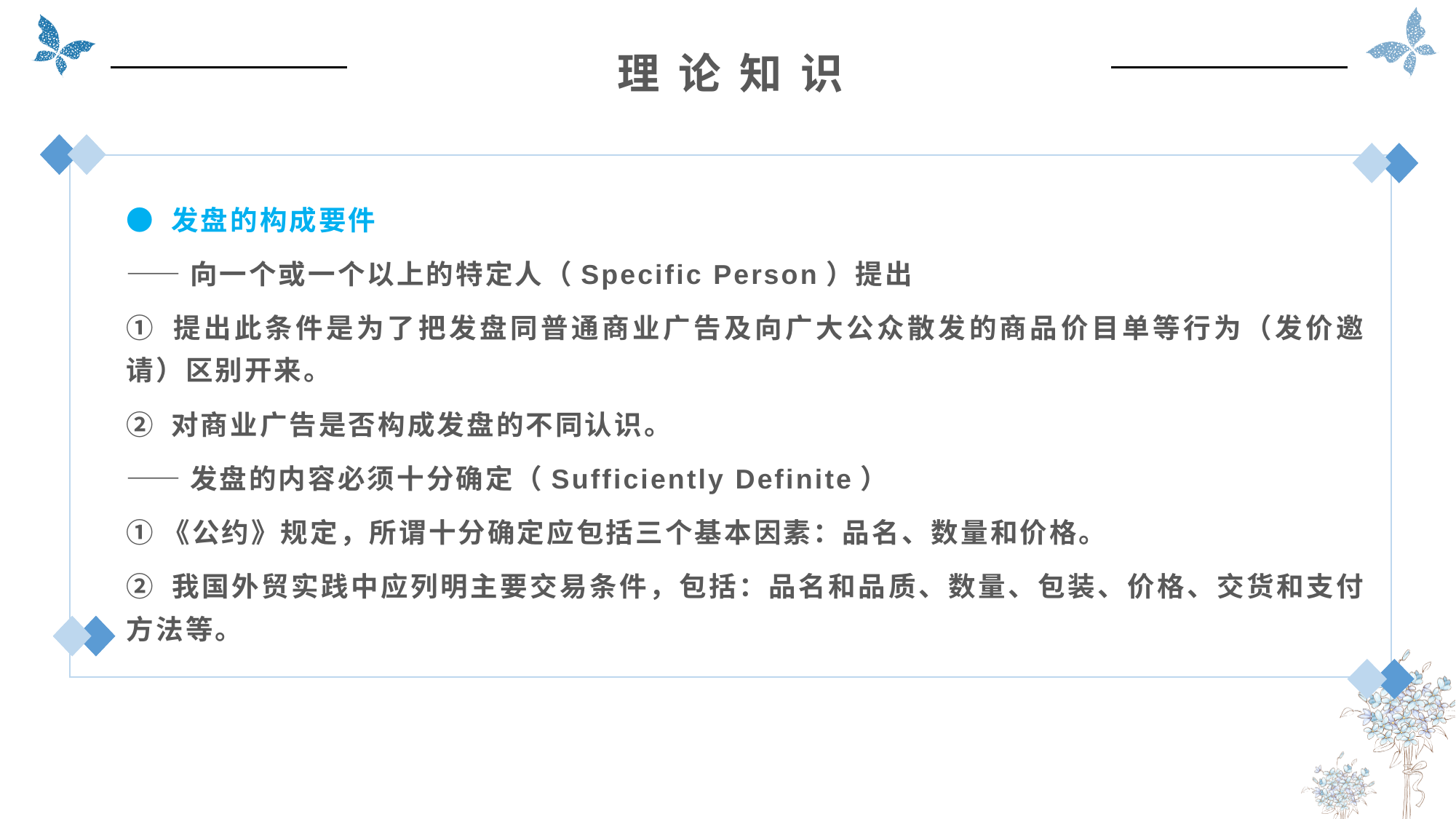

理 论 知 识

● 发盘的构成要件
——向一个或一个以上的特定人（Specific Person）提出
① 提出此条件是为了把发盘同普通商业广告及向广大公众散发的商品价目单等行为（发价邀请）区别开来。
② 对商业广告是否构成发盘的不同认识。
——发盘的内容必须十分确定（Sufficiently Definite）
①《公约》规定，所谓十分确定应包括三个基本因素：品名、数量和价格。
② 我国外贸实践中应列明主要交易条件，包括：品名和品质、数量、包装、价格、交货和支付方法等。